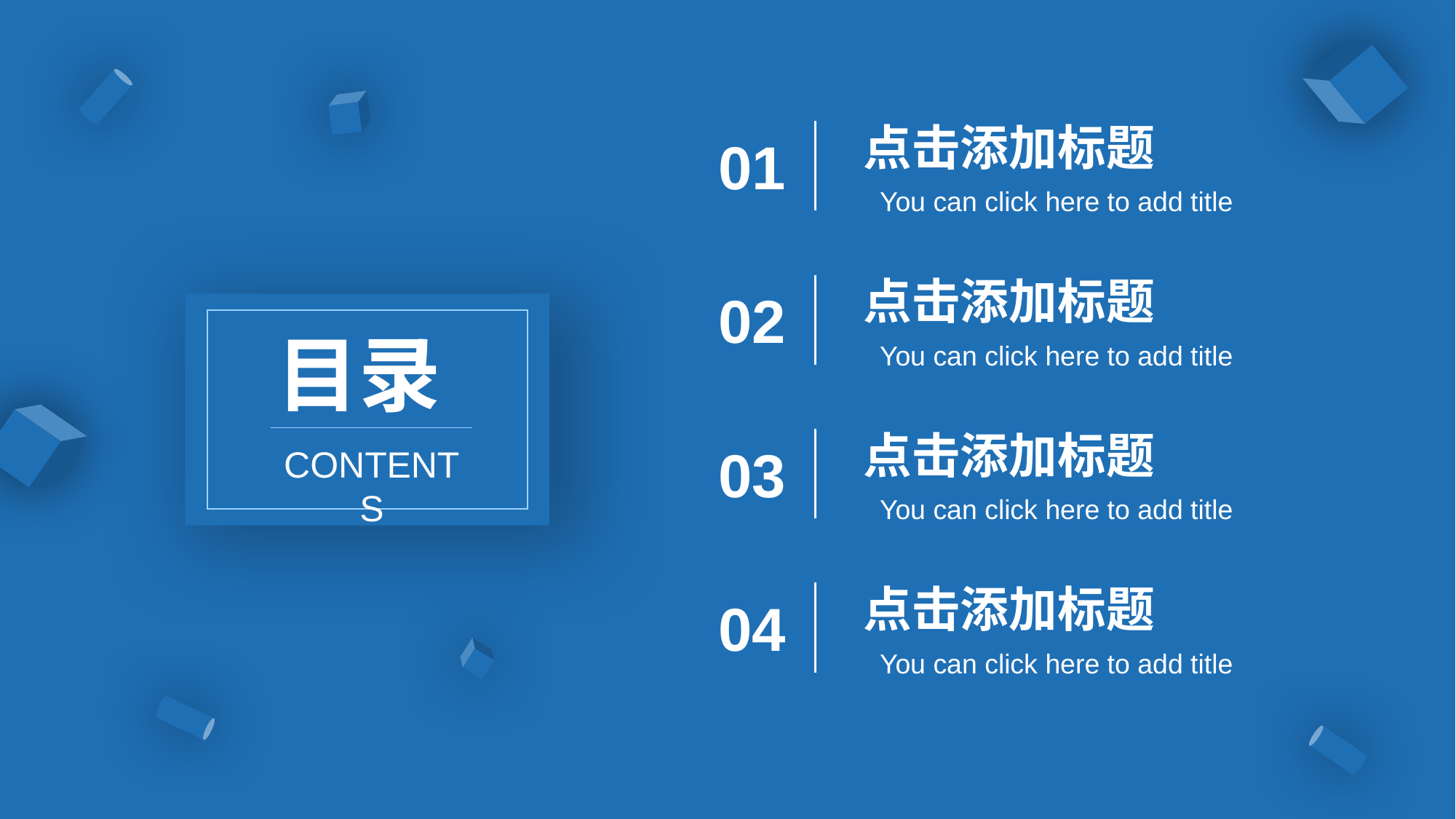

点击添加标题
You can click here to add title
01
点击添加标题
You can click here to add title
02

目录
点击添加标题
You can click here to add title
03

CONTENTS
点击添加标题
You can click here to add title
04